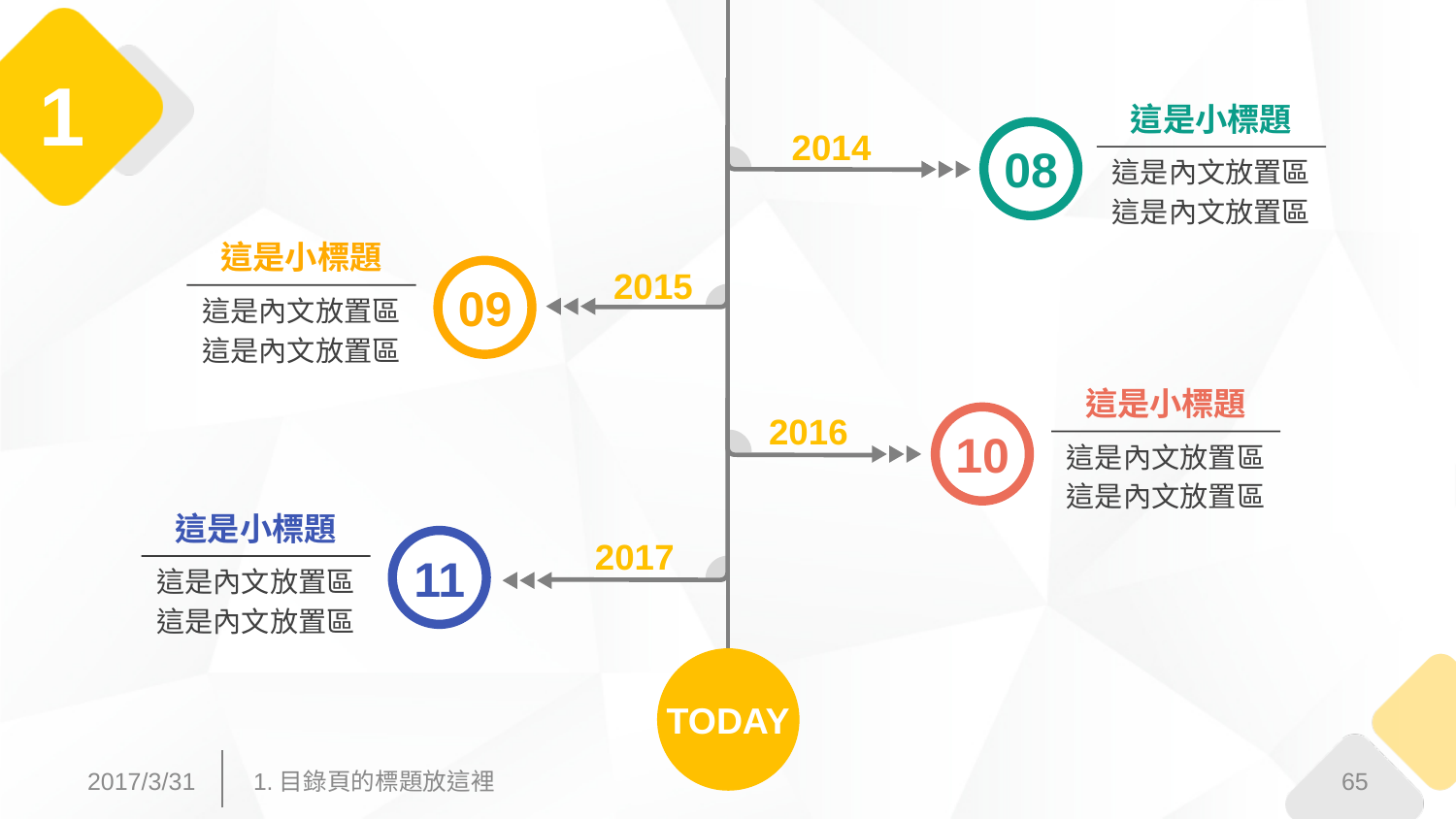

1
這是小標題
2014
08
這是內文放置區
這是內文放置區
這是小標題
2015
09
這是內文放置區
這是內文放置區
這是小標題
2016
10
這是內文放置區
這是內文放置區
這是小標題
2017
11
這是內文放置區
這是內文放置區
TODAY
2017/3/31
65
1.目錄頁的標題放這裡